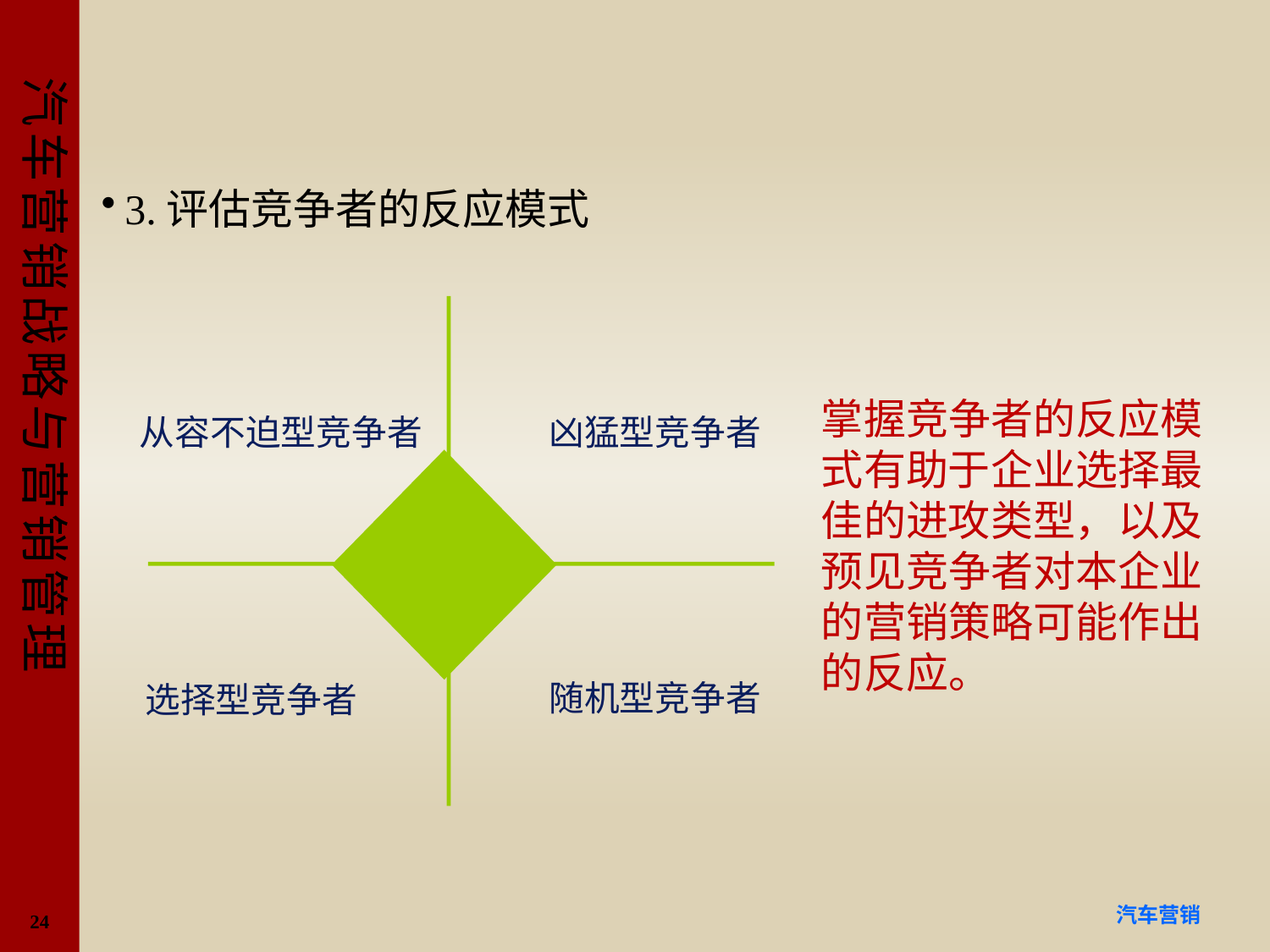

#
3.评估竞争者的反应模式

从容不迫型竞争者
凶猛型竞争者

随机型竞争者
选择型竞争者
掌握竞争者的反应模式有助于企业选择最佳的进攻类型，以及预见竞争者对本企业的营销策略可能作出的反应。
24